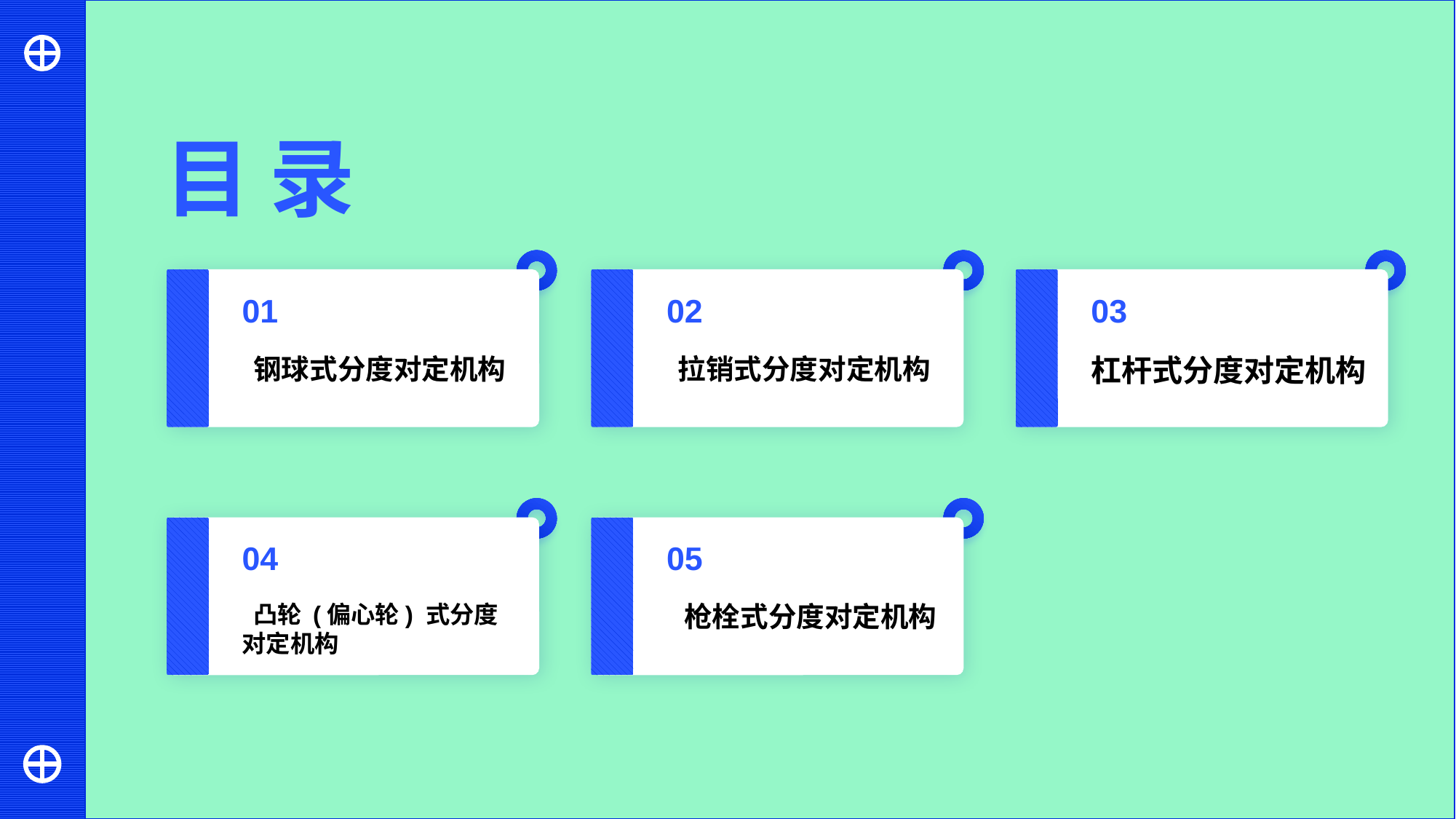

目 录

01
02
03
 钢球式分度对定机构
 拉销式分度对定机构
杠杆式分度对定机构

04
05
 凸轮 (偏心轮) 式分度对定机构
  枪栓式分度对定机构